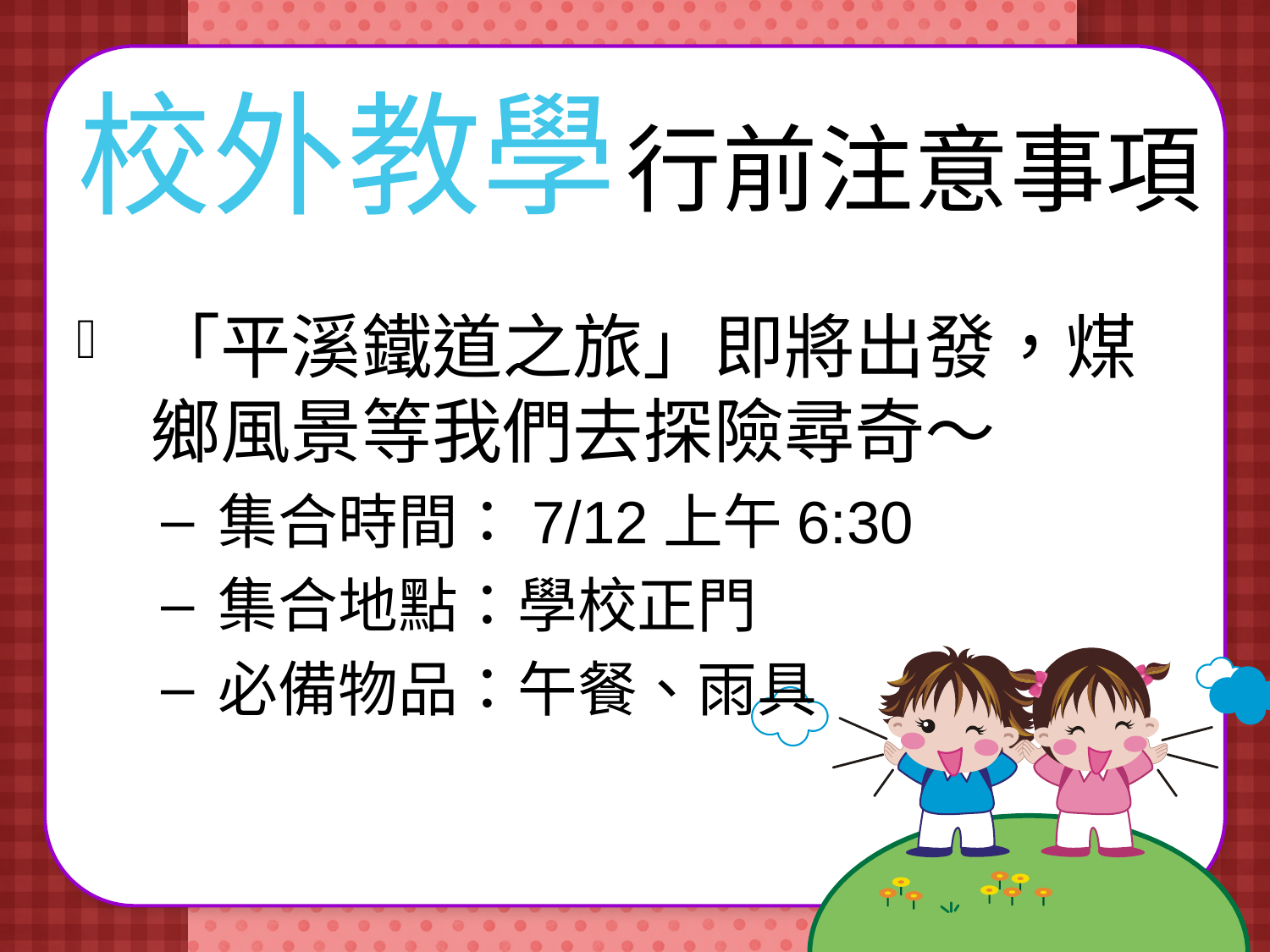

# 校外教學 行前注意事項
「平溪鐵道之旅」即將出發，煤鄉風景等我們去探險尋奇～
集合時間：7/12上午6:30
集合地點：學校正門
必備物品：午餐、雨具